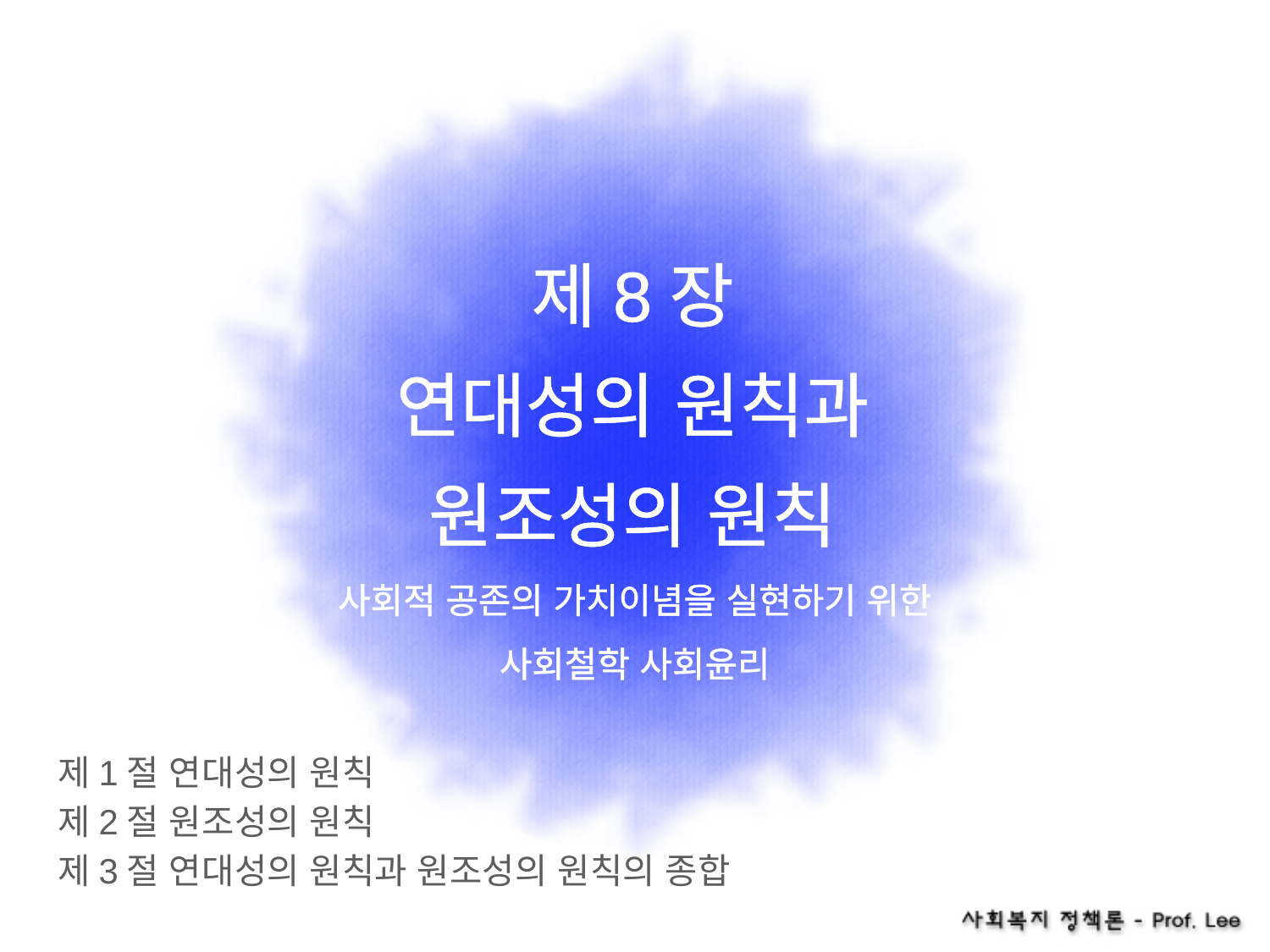

# 제8장 연대성의 원칙과 원조성의 원칙
사회적 공존의 가치이념을 실현하기 위한
사회철학 사회윤리
제1절 연대성의 원칙
제2절 원조성의 원칙
제3절 연대성의 원칙과 원조성의 원칙의 종합